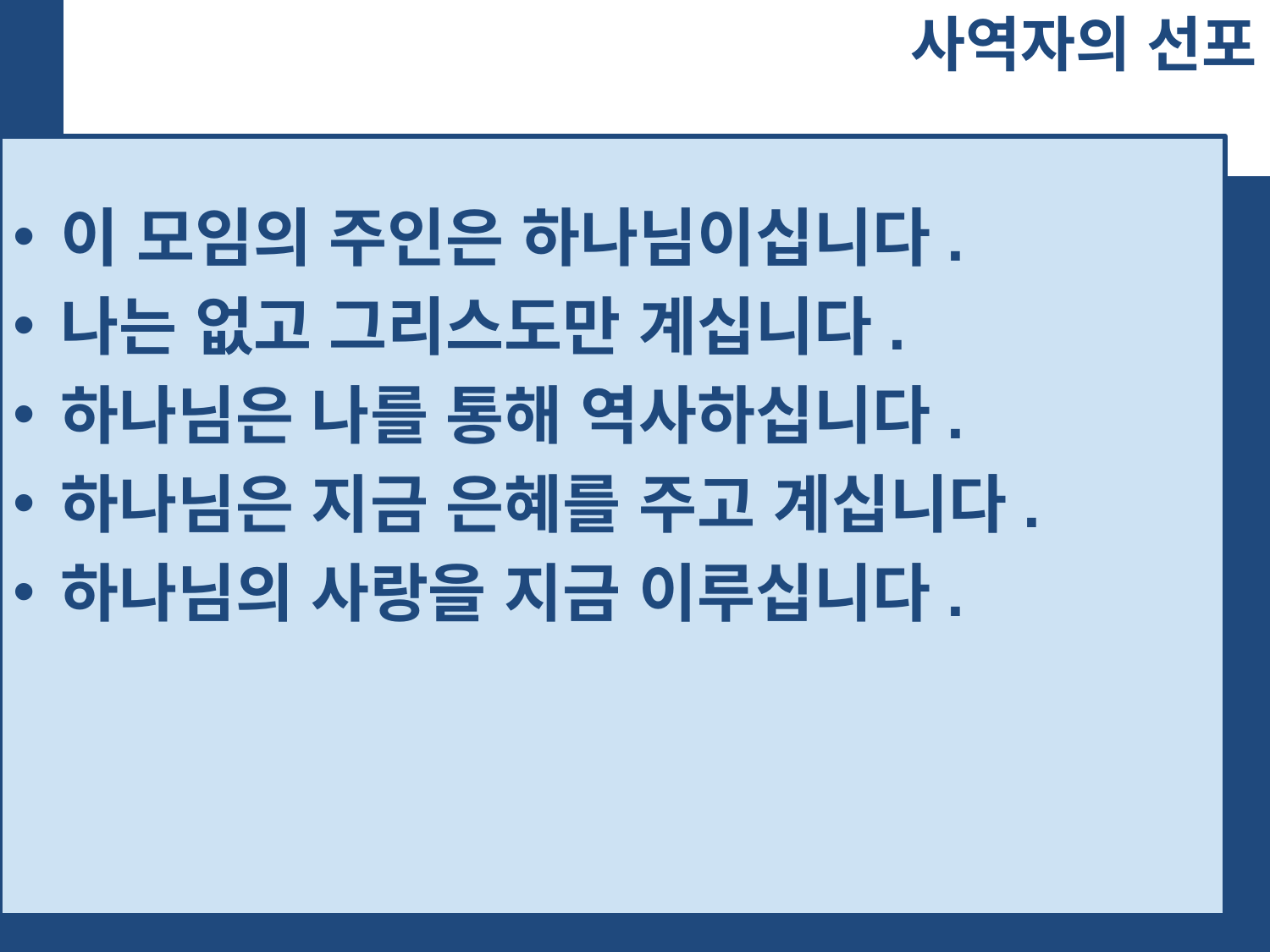

# 사역자의 선포

이 모임의 주인은 하나님이십니다.
나는 없고 그리스도만 계십니다.
하나님은 나를 통해 역사하십니다.
하나님은 지금 은혜를 주고 계십니다.
하나님의 사랑을 지금 이루십니다.